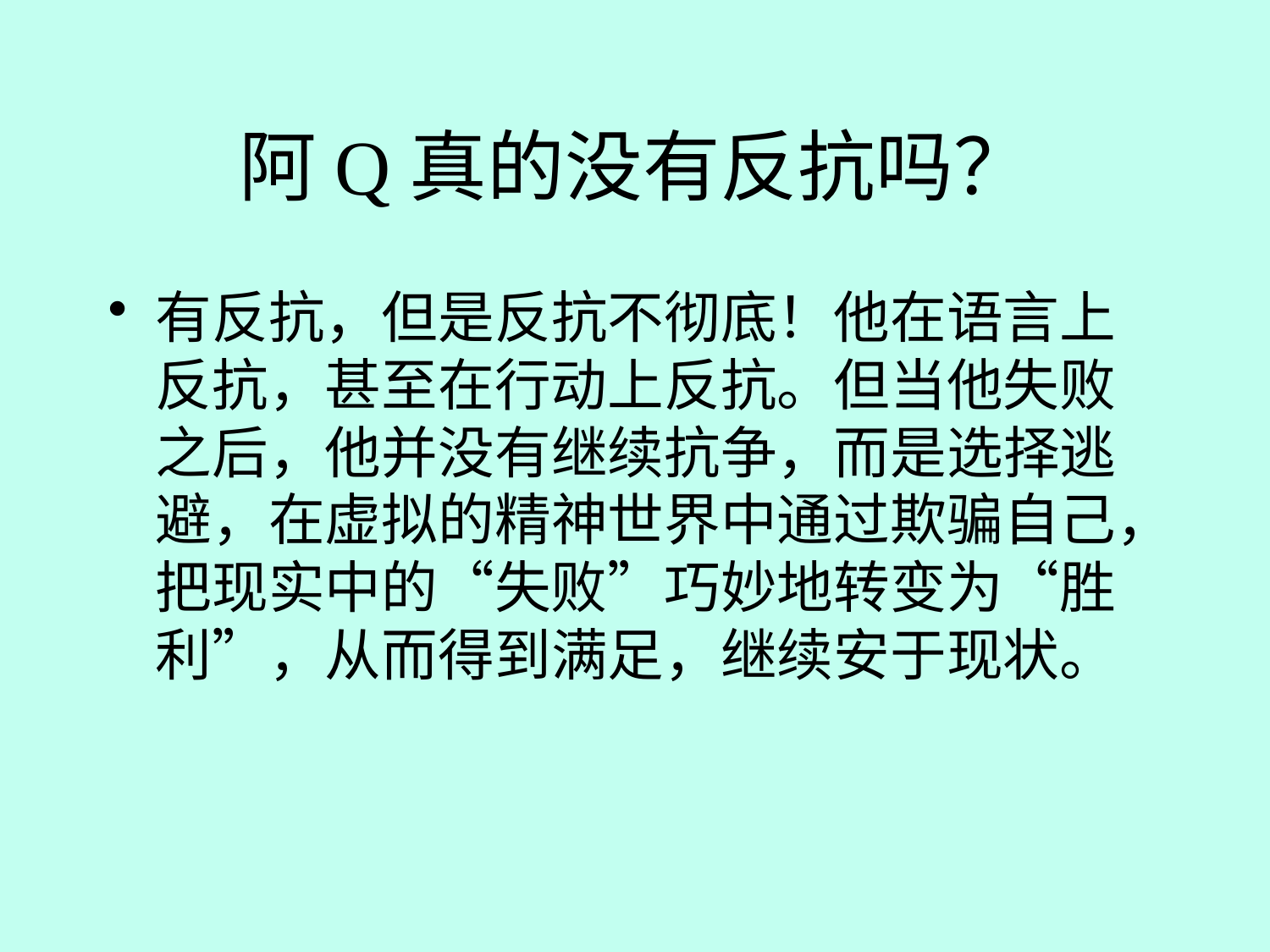

# 阿Q真的没有反抗吗？
有反抗，但是反抗不彻底！他在语言上反抗，甚至在行动上反抗。但当他失败之后，他并没有继续抗争，而是选择逃避，在虚拟的精神世界中通过欺骗自己，把现实中的“失败”巧妙地转变为“胜利”，从而得到满足，继续安于现状。